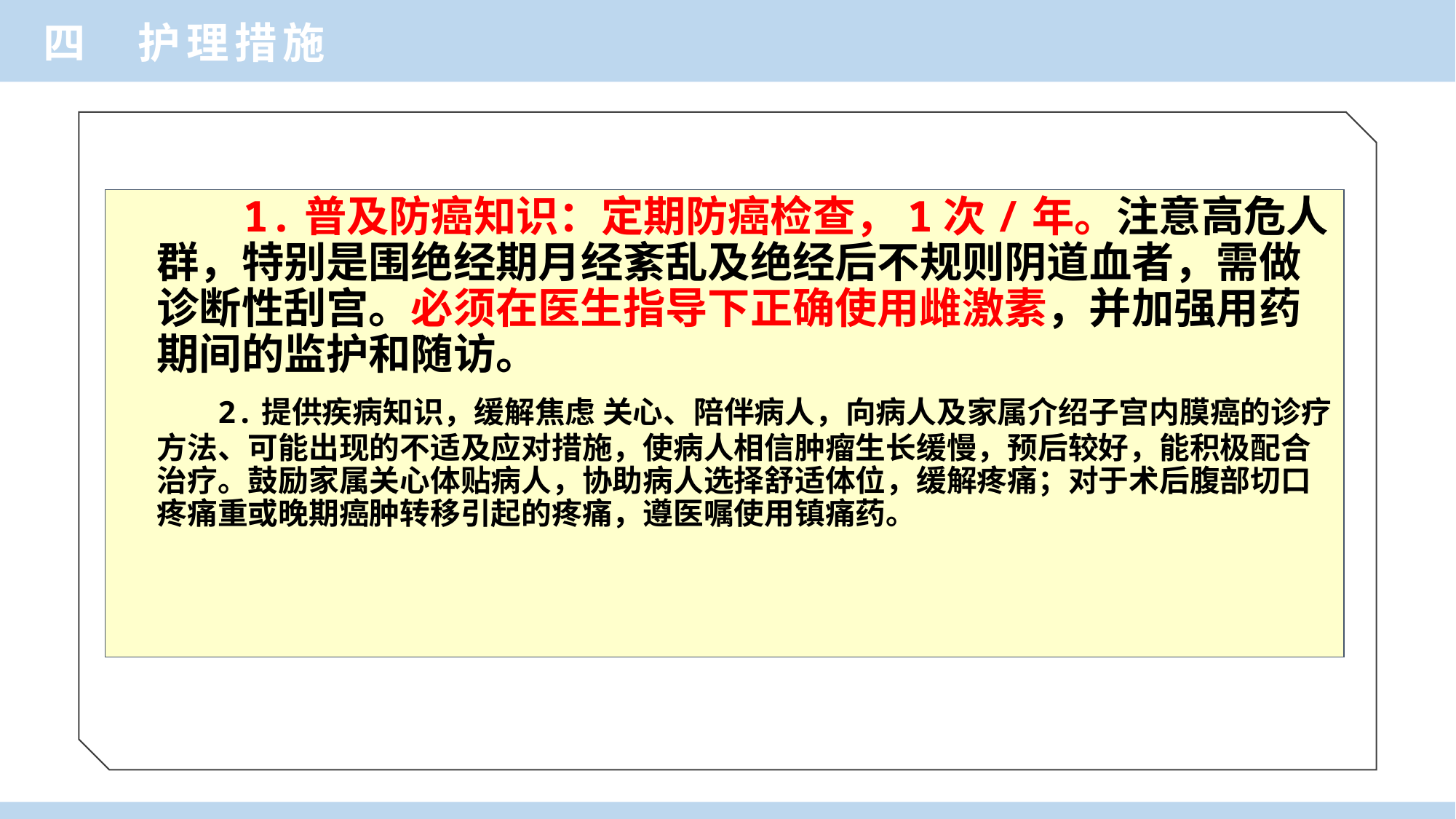

四   护理措施

     1.普及防癌知识：定期防癌检查，1次/年。注意高危人群，特别是围绝经期月经紊乱及绝经后不规则阴道血者，需做诊断性刮宫。必须在医生指导下正确使用雌激素，并加强用药期间的监护和随访。
    2.提供疾病知识，缓解焦虑 关心、陪伴病人，向病人及家属介绍子宫内膜癌的诊疗方法、可能出现的不适及应对措施，使病人相信肿瘤生长缓慢，预后较好，能积极配合治疗。鼓励家属关心体贴病人，协助病人选择舒适体位，缓解疼痛；对于术后腹部切口疼痛重或晚期癌肿转移引起的疼痛，遵医嘱使用镇痛药。